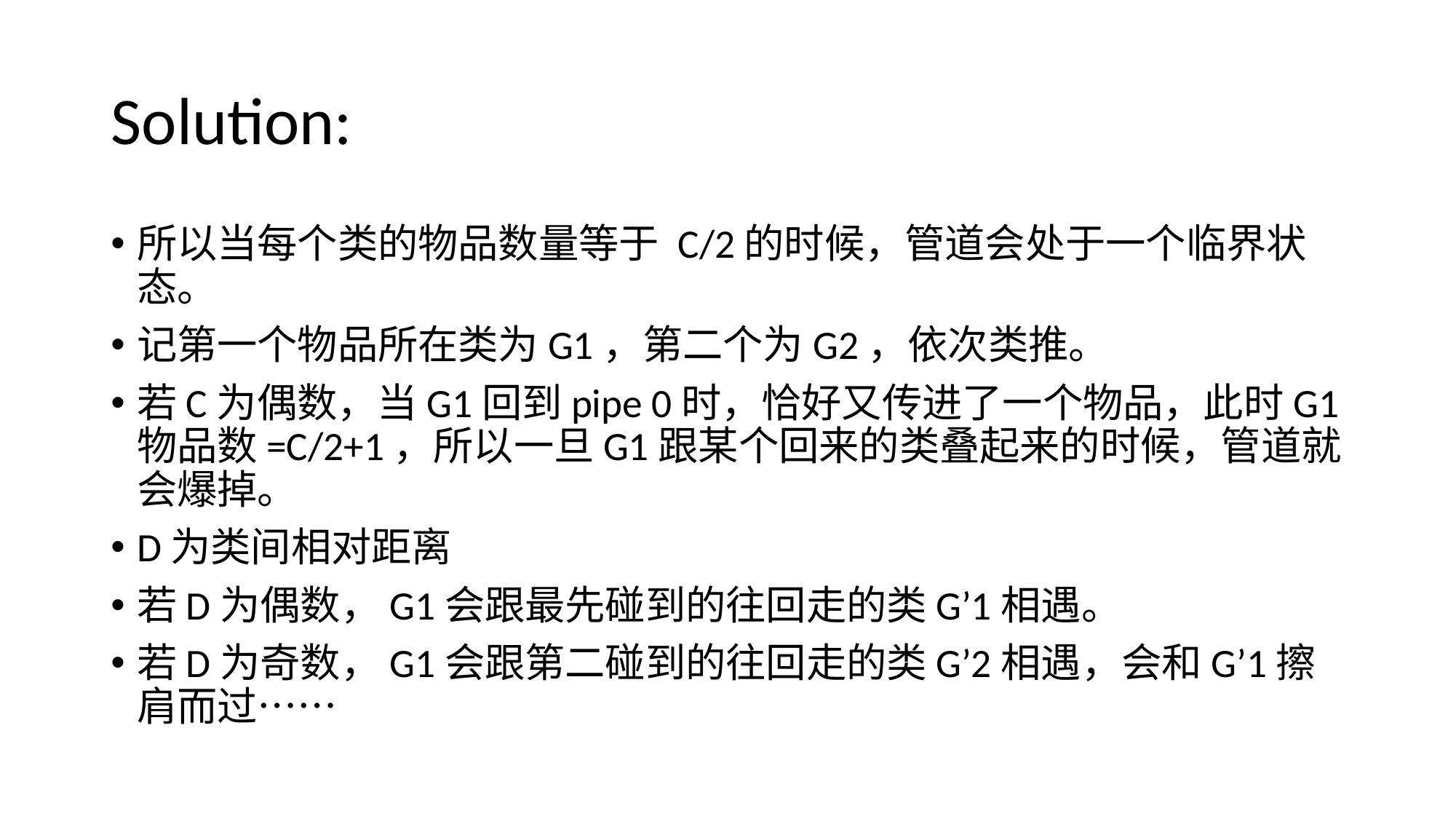

# Solution:
所以当每个类的物品数量等于 C/2的时候，管道会处于一个临界状态。
记第一个物品所在类为G1，第二个为G2，依次类推。
若C为偶数，当G1回到pipe 0时，恰好又传进了一个物品，此时G1物品数=C/2+1，所以一旦G1跟某个回来的类叠起来的时候，管道就会爆掉。
D为类间相对距离
若D为偶数，G1会跟最先碰到的往回走的类G’1相遇。
若D为奇数，G1会跟第二碰到的往回走的类G’2相遇，会和G’1擦肩而过……